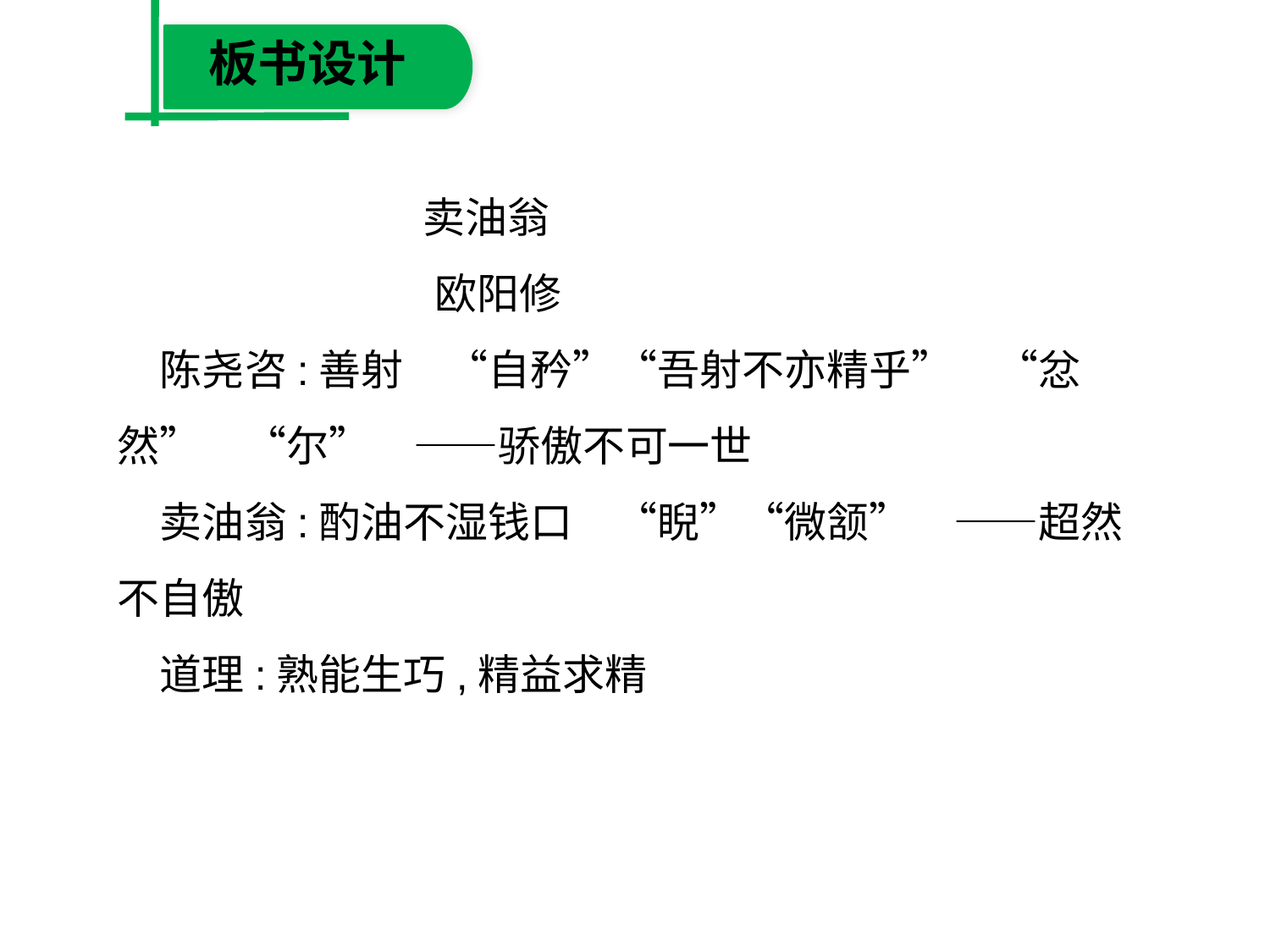

板书设计
                               卖油翁
　                             欧阳修
　陈尧咨:善射　“自矜”“吾射不亦精乎”　“忿然”　“尔”　——骄傲不可一世
　卖油翁:酌油不湿钱口　“睨”“微颔”　——超然不自傲
　道理:熟能生巧,精益求精